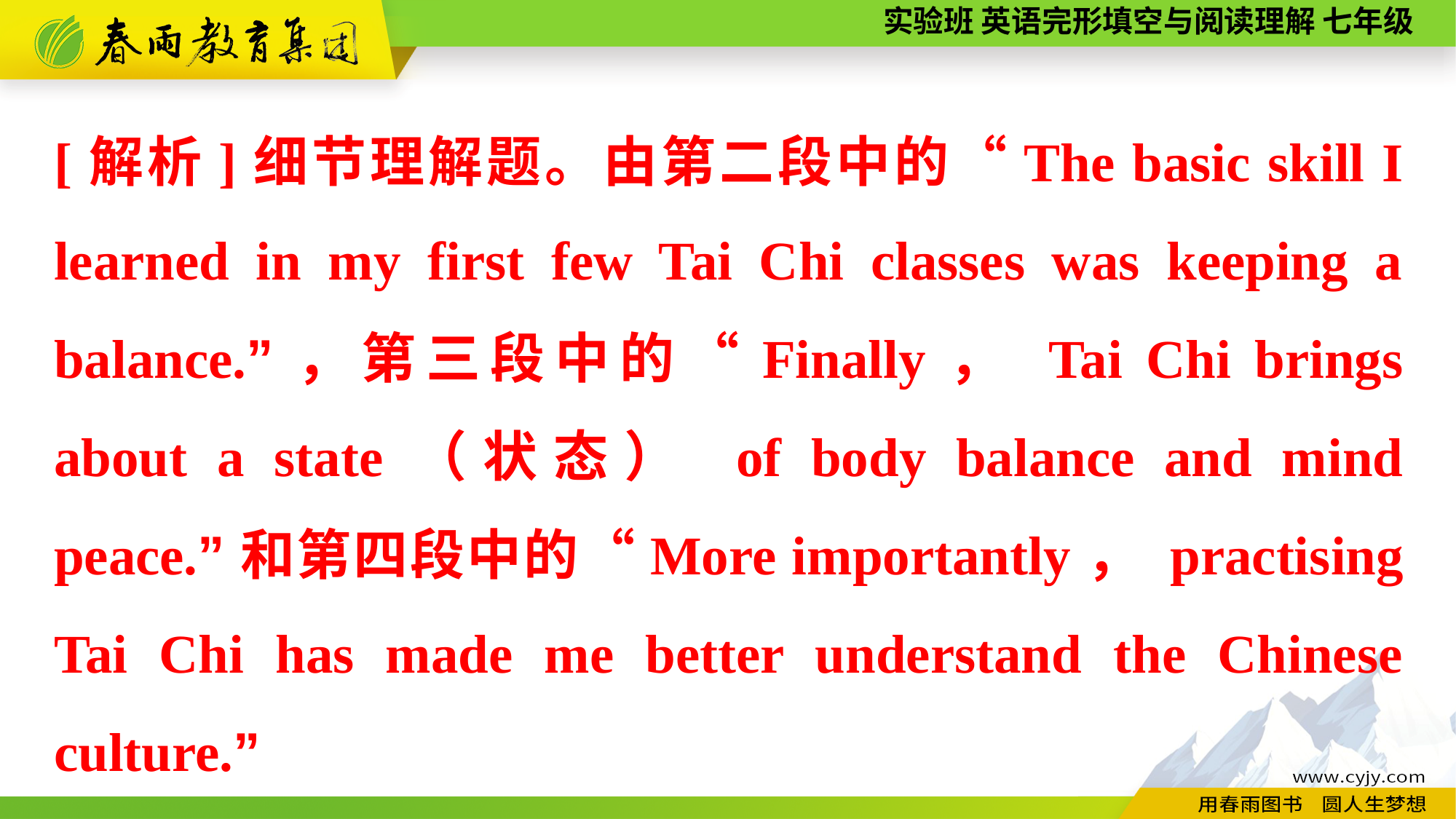

[解析]细节理解题。由第二段中的“The basic skill I learned in my first few Tai Chi classes was keeping a balance.”，第三段中的“Finally， Tai Chi brings about a state（状态） of body balance and mind peace.”和第四段中的“More importantly， practising Tai Chi has made me better understand the Chinese culture.”